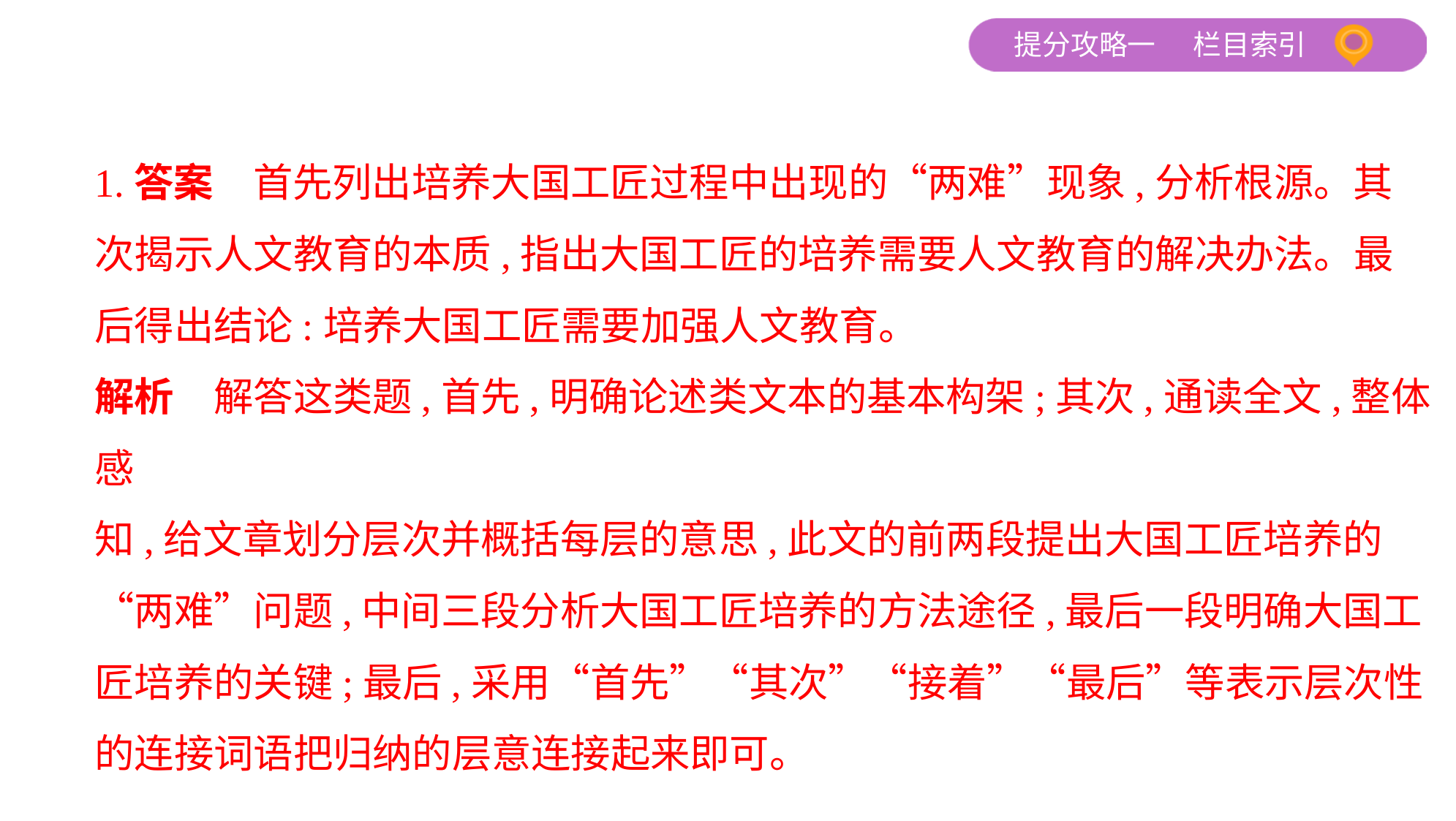

1.答案　首先列出培养大国工匠过程中出现的“两难”现象,分析根源。其
次揭示人文教育的本质,指出大国工匠的培养需要人文教育的解决办法。最
后得出结论:培养大国工匠需要加强人文教育。
解析　解答这类题,首先,明确论述类文本的基本构架;其次,通读全文,整体感
知,给文章划分层次并概括每层的意思,此文的前两段提出大国工匠培养的
“两难”问题,中间三段分析大国工匠培养的方法途径,最后一段明确大国工
匠培养的关键;最后,采用“首先”“其次”“接着”“最后”等表示层次性
的连接词语把归纳的层意连接起来即可。